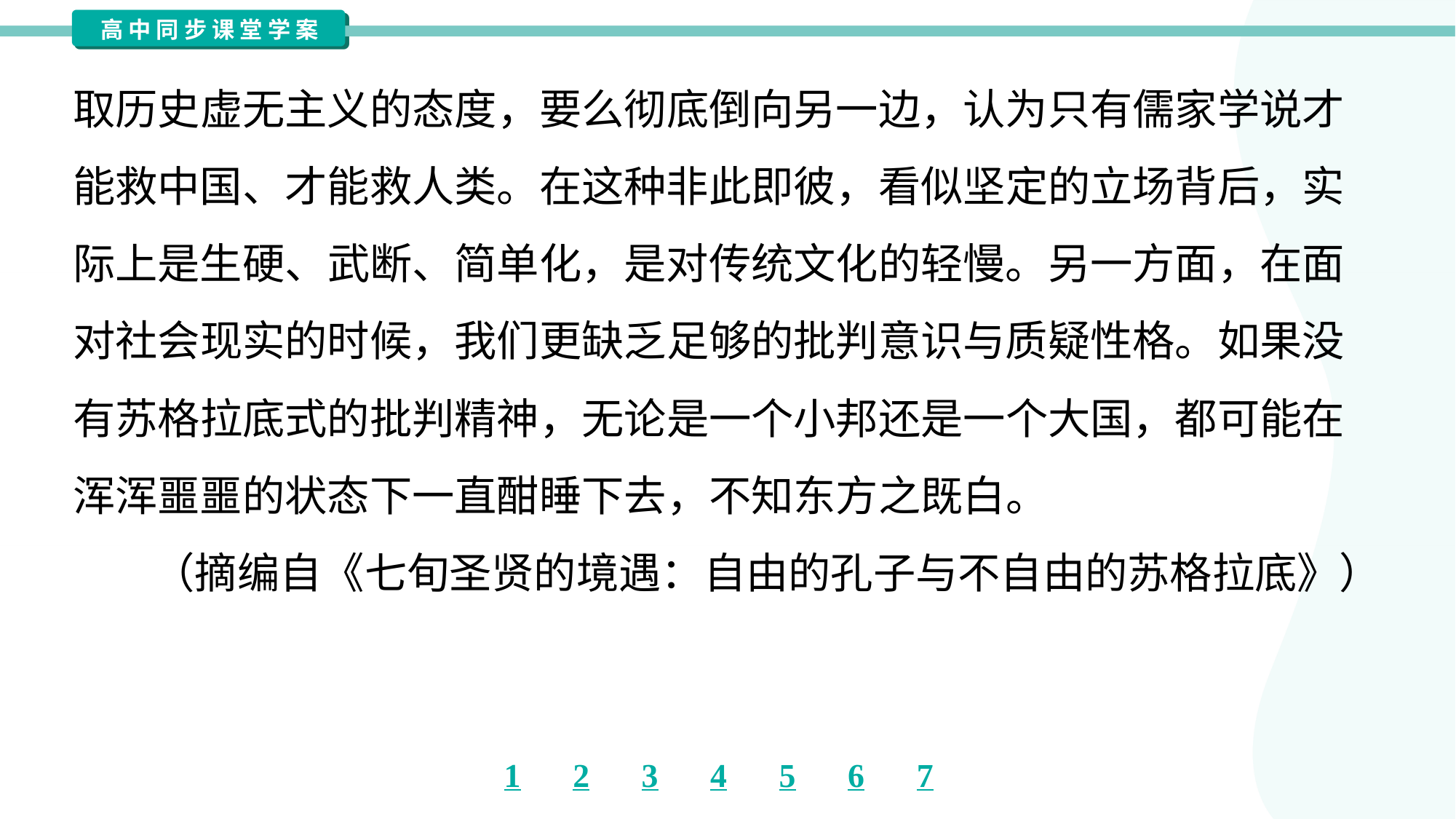

取历史虚无主义的态度，要么彻底倒向另一边，认为只有儒家学说才
能救中国、才能救人类。在这种非此即彼，看似坚定的立场背后，实
际上是生硬、武断、简单化，是对传统文化的轻慢。另一方面，在面
对社会现实的时候，我们更缺乏足够的批判意识与质疑性格。如果没
有苏格拉底式的批判精神，无论是一个小邦还是一个大国，都可能在
浑浑噩噩的状态下一直酣睡下去，不知东方之既白。
（摘编自《七旬圣贤的境遇：自由的孔子与不自由的苏格拉底》）